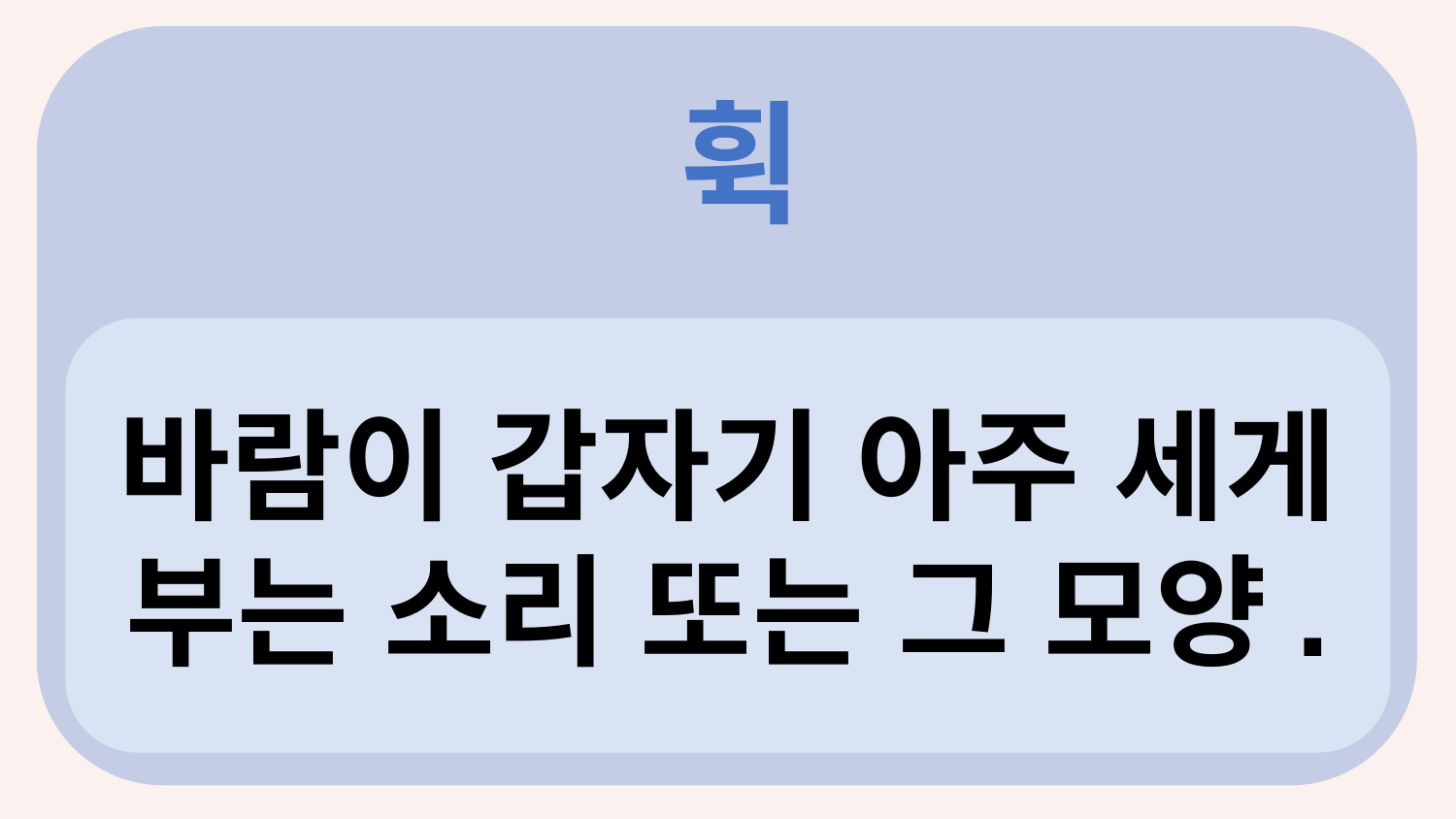

휙

?

바람이 갑자기 아주 세게 부는 소리 또는 그 모양.